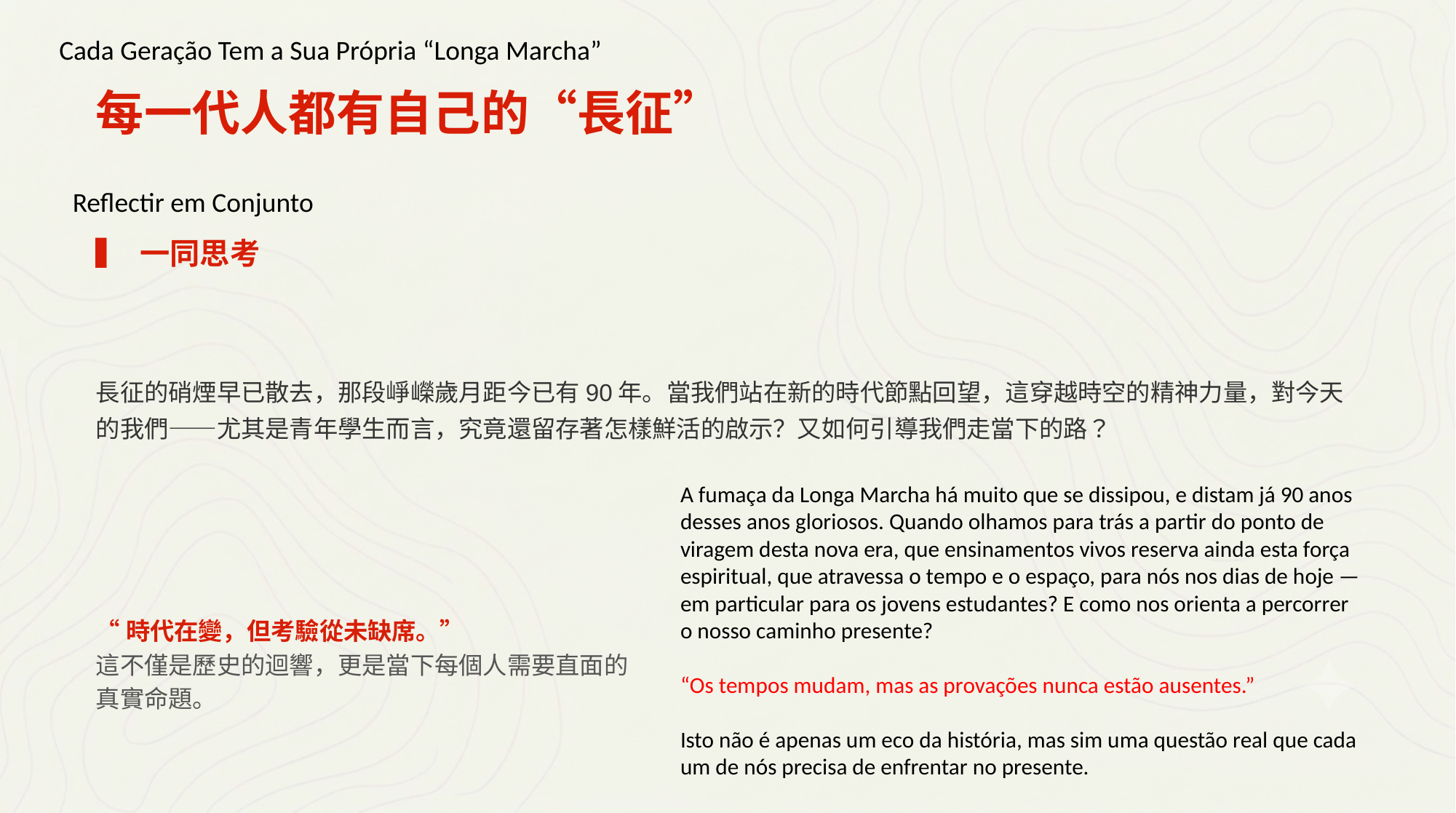

Cada Geração Tem a Sua Própria “Longa Marcha”
每一代人都有自己的“長征”
Reflectir em Conjunto
▍ 一同思考
長征的硝煙早已散去，那段崢嶸歲月距今已有90年。當我們站在新的時代節點回望，這穿越時空的精神力量，對今天的我們——尤其是青年學生而言，究竟還留存著怎樣鮮活的啟示？又如何引導我們走當下的路？
A fumaça da Longa Marcha há muito que se dissipou, e distam já 90 anos desses anos gloriosos. Quando olhamos para trás a partir do ponto de viragem desta nova era, que ensinamentos vivos reserva ainda esta força espiritual, que atravessa o tempo e o espaço, para nós nos dias de hoje — em particular para os jovens estudantes? E como nos orienta a percorrer o nosso caminho presente?

“Os tempos mudam, mas as provações nunca estão ausentes.”

Isto não é apenas um eco da história, mas sim uma questão real que cada um de nós precisa de enfrentar no presente.
“時代在變，但考驗從未缺席。”
這不僅是歷史的迴響，更是當下每個人需要直面的真實命題。